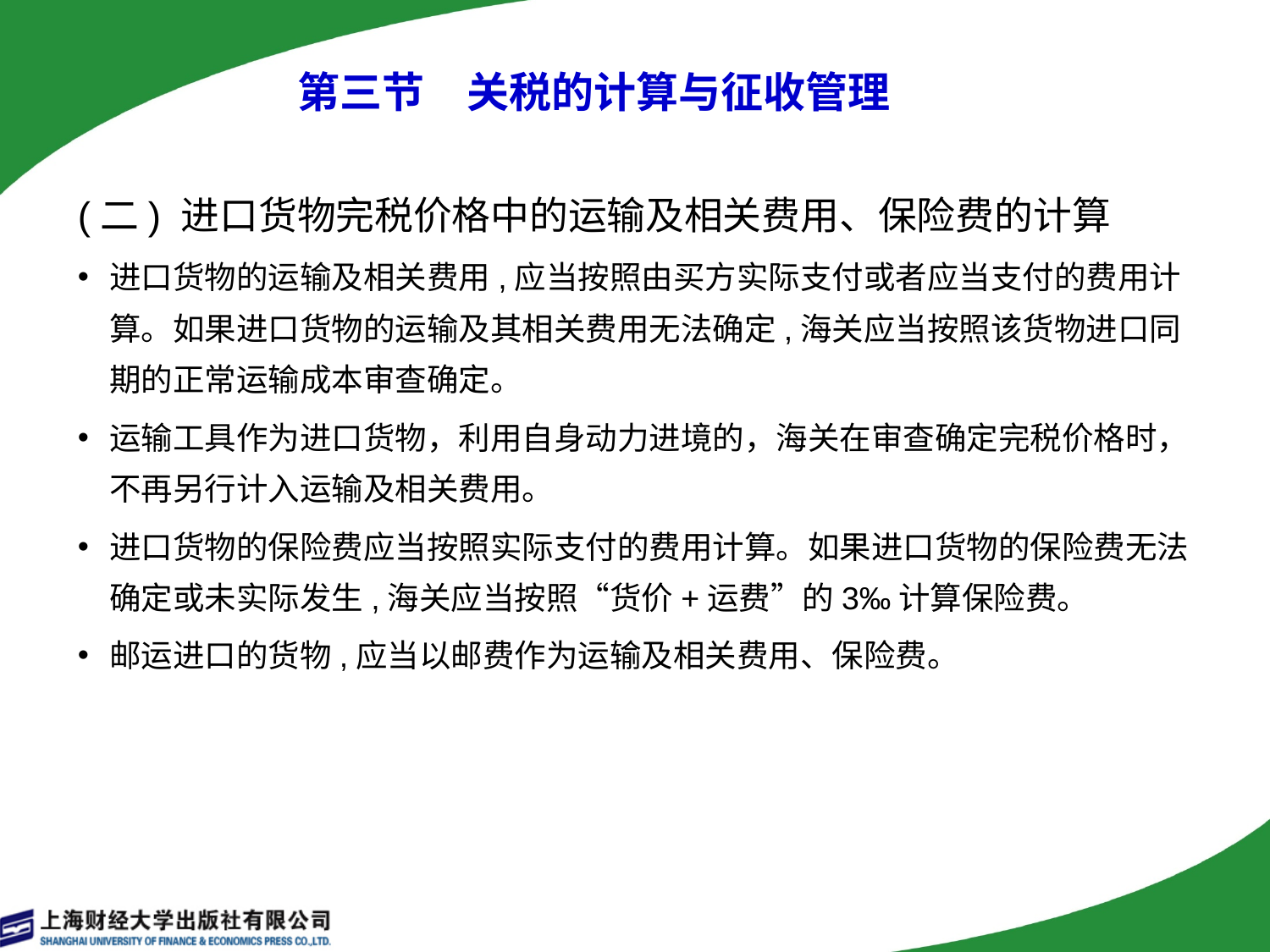

# 第三节　关税的计算与征收管理
(二) 进口货物完税价格中的运输及相关费用、保险费的计算
进口货物的运输及相关费用,应当按照由买方实际支付或者应当支付的费用计算。如果进口货物的运输及其相关费用无法确定,海关应当按照该货物进口同期的正常运输成本审查确定。
运输工具作为进口货物，利用自身动力进境的，海关在审查确定完税价格时，不再另行计入运输及相关费用。
进口货物的保险费应当按照实际支付的费用计算。如果进口货物的保险费无法确定或未实际发生,海关应当按照“货价+运费”的3‰计算保险费。
邮运进口的货物,应当以邮费作为运输及相关费用、保险费。